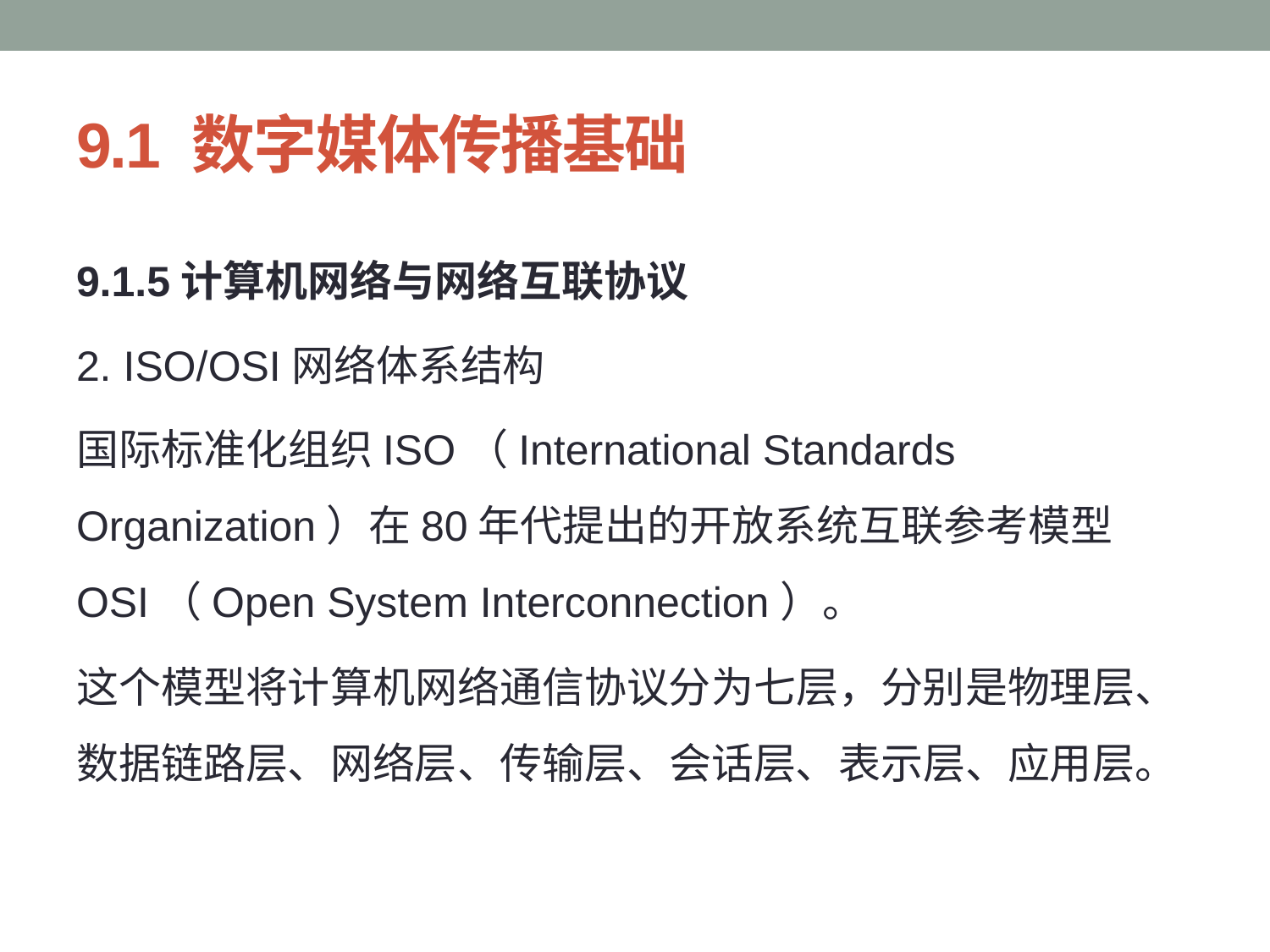

# 9.1 数字媒体传播基础
9.1.5计算机网络与网络互联协议
2. ISO/OSI网络体系结构
国际标准化组织ISO（International Standards Organization）在80年代提出的开放系统互联参考模型OSI（Open System Interconnection）。
这个模型将计算机网络通信协议分为七层，分别是物理层、数据链路层、网络层、传输层、会话层、表示层、应用层。